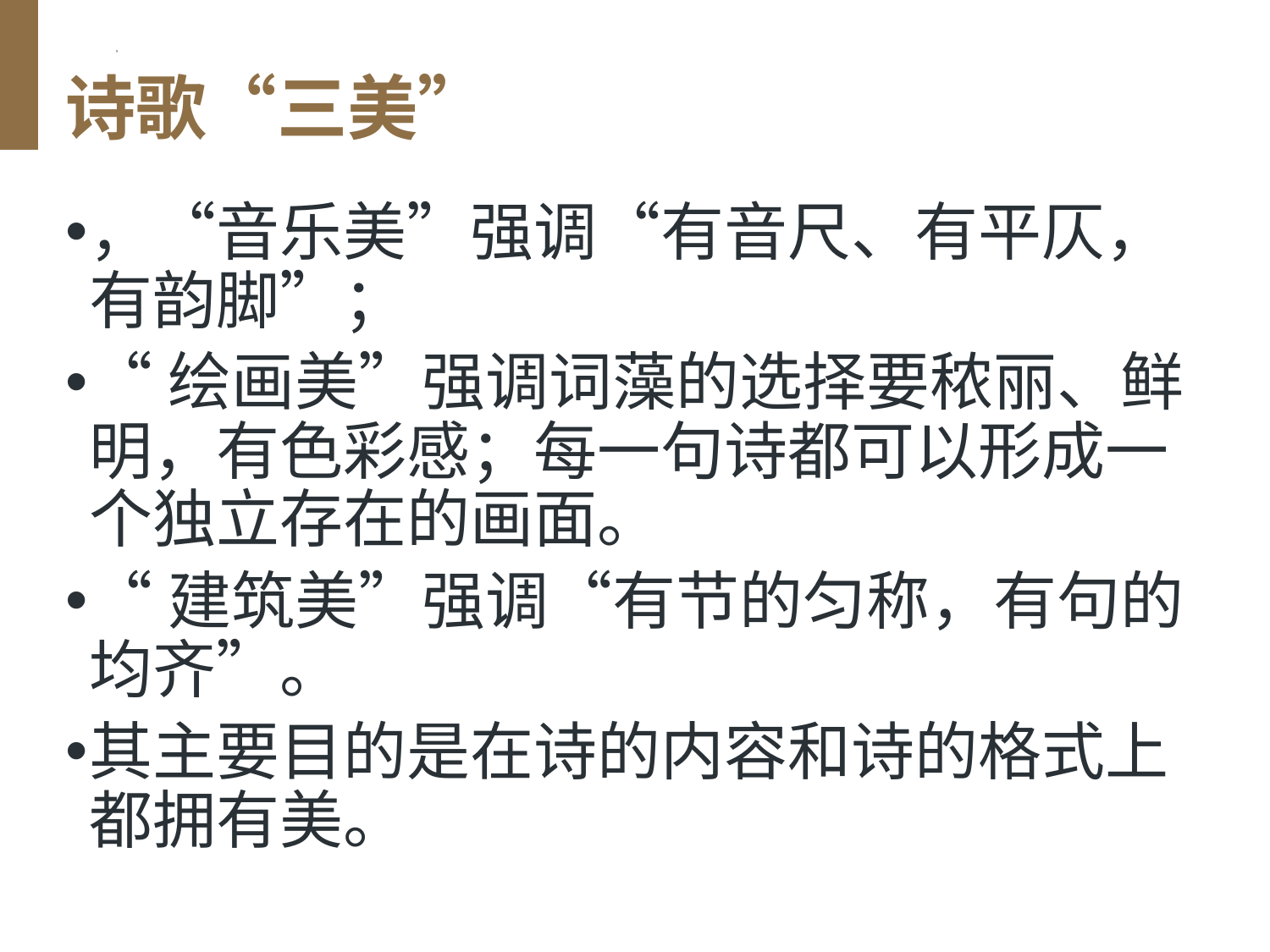

# 诗歌“三美”
，“音乐美”强调“有音尺、有平仄，有韵脚”；
“绘画美”强调词藻的选择要秾丽、鲜明，有色彩感；每一句诗都可以形成一个独立存在的画面。
“建筑美”强调“有节的匀称，有句的均齐”。
其主要目的是在诗的内容和诗的格式上都拥有美。